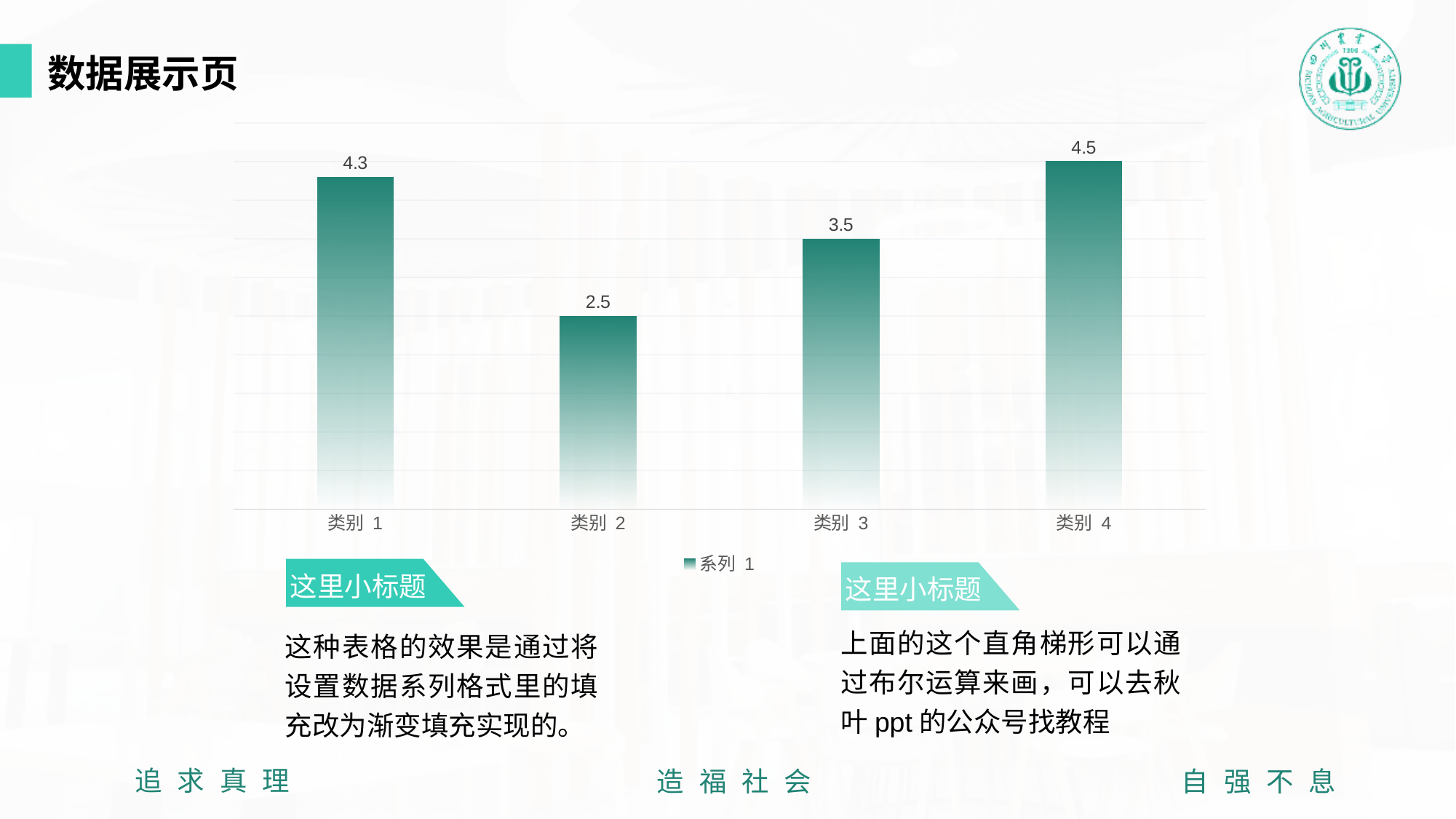

数据展示页

### Chart

| Category | 系列 1 |
|---|---|
| 类别 1 | 4.3 |
| 类别 2 | 2.5 |
| 类别 3 | 3.5 |
| 类别 4 | 4.5 |
这里小标题

这里小标题
上面的这个直角梯形可以通过布尔运算来画，可以去秋叶ppt的公众号找教程
这种表格的效果是通过将设置数据系列格式里的填充改为渐变填充实现的。